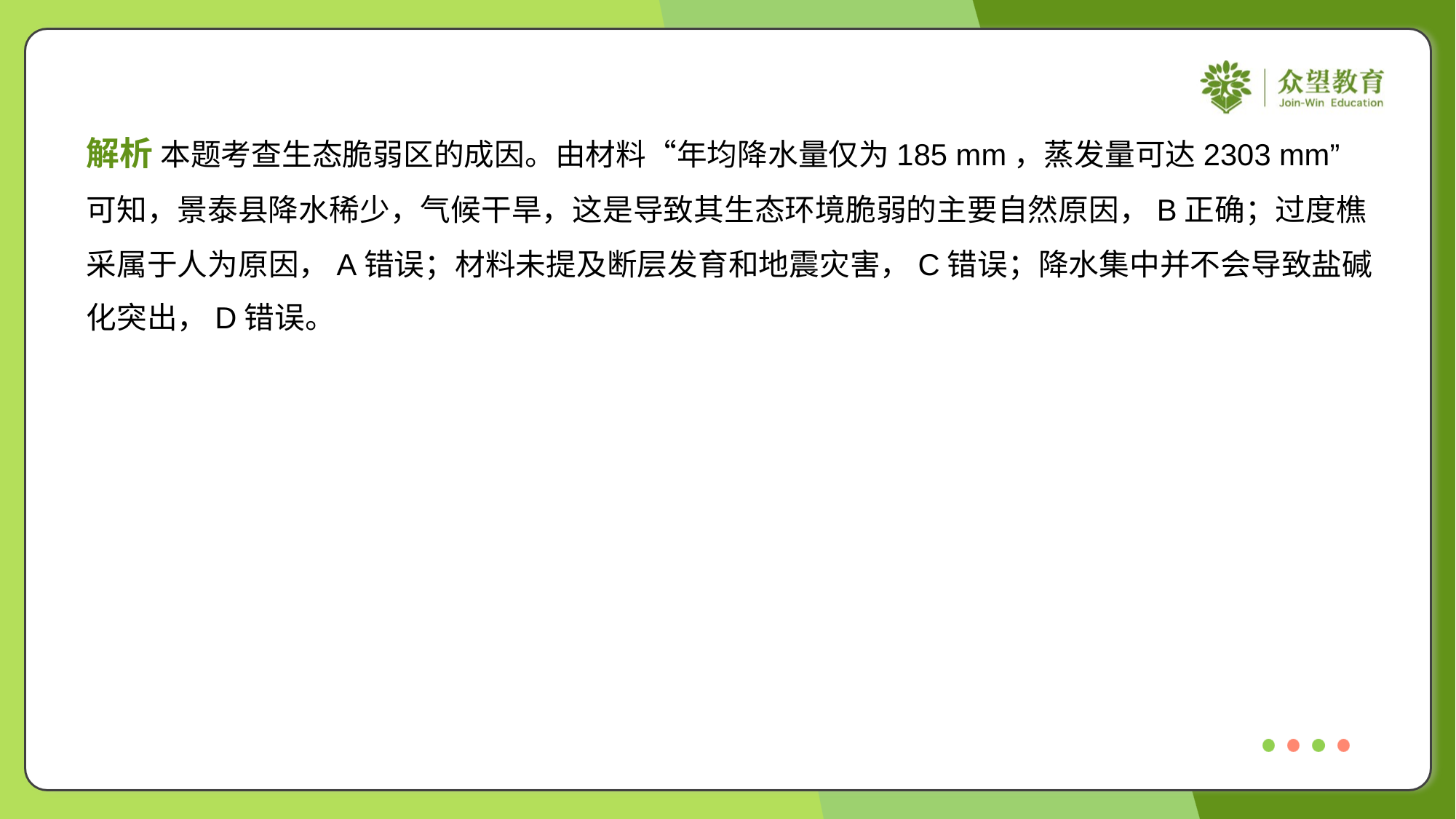

解析 本题考查生态脆弱区的成因。由材料“年均降水量仅为185 mm，蒸发量可达2303 mm”
可知，景泰县降水稀少，气候干旱，这是导致其生态环境脆弱的主要自然原因，B正确；过度樵
采属于人为原因，A错误；材料未提及断层发育和地震灾害，C错误；降水集中并不会导致盐碱
化突出，D错误。